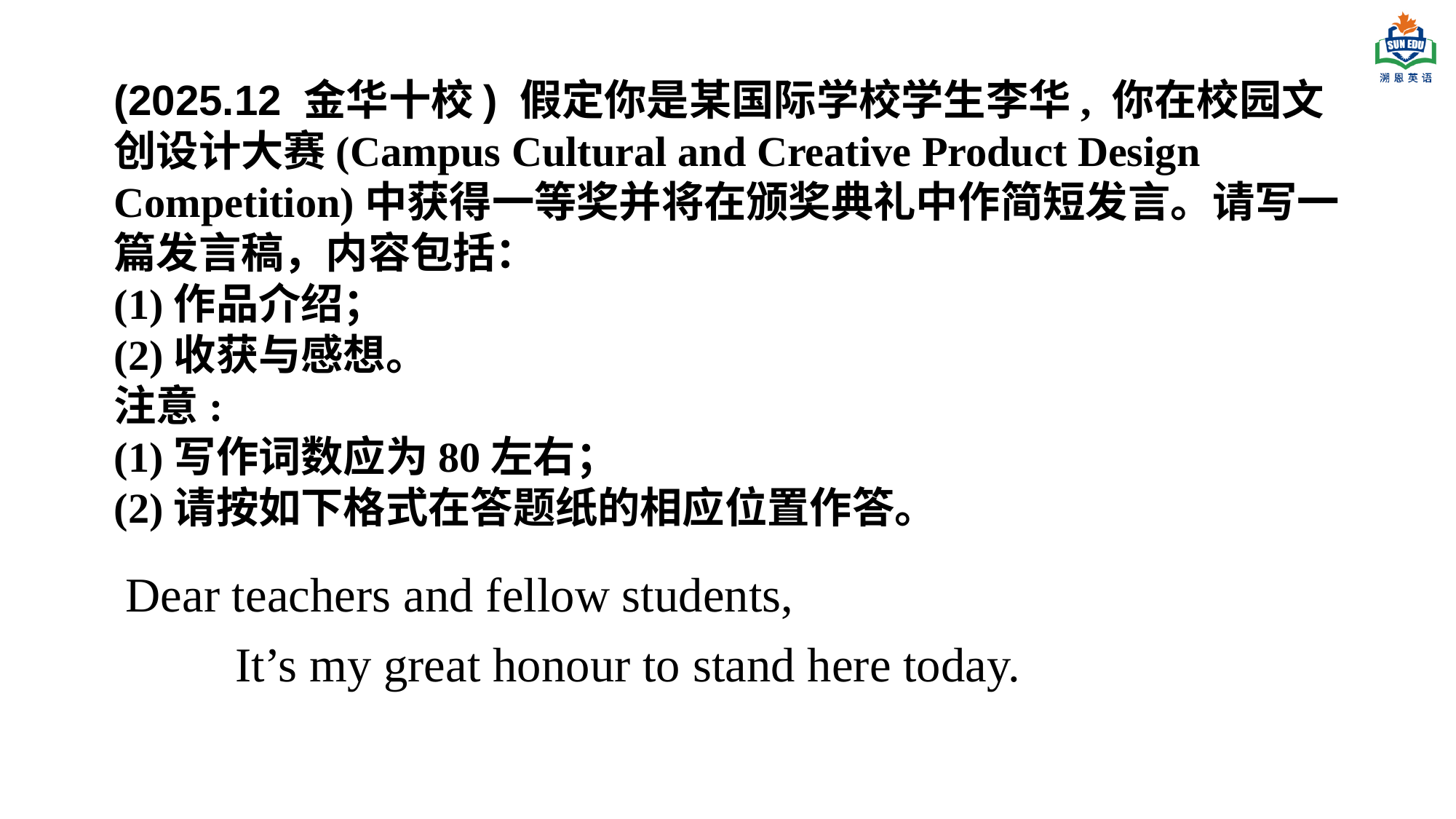

(2025.12 金华十校) 假定你是某国际学校学生李华, 你在校园文创设计大赛(Campus Cultural and Creative Product Design Competition)中获得一等奖并将在颁奖典礼中作简短发言。请写一篇发言稿，内容包括：
(1)作品介绍；
(2)收获与感想。
注意:
(1)写作词数应为80左右；
(2)请按如下格式在答题纸的相应位置作答。
Dear teachers and fellow students,
         It’s my great honour to stand here today.